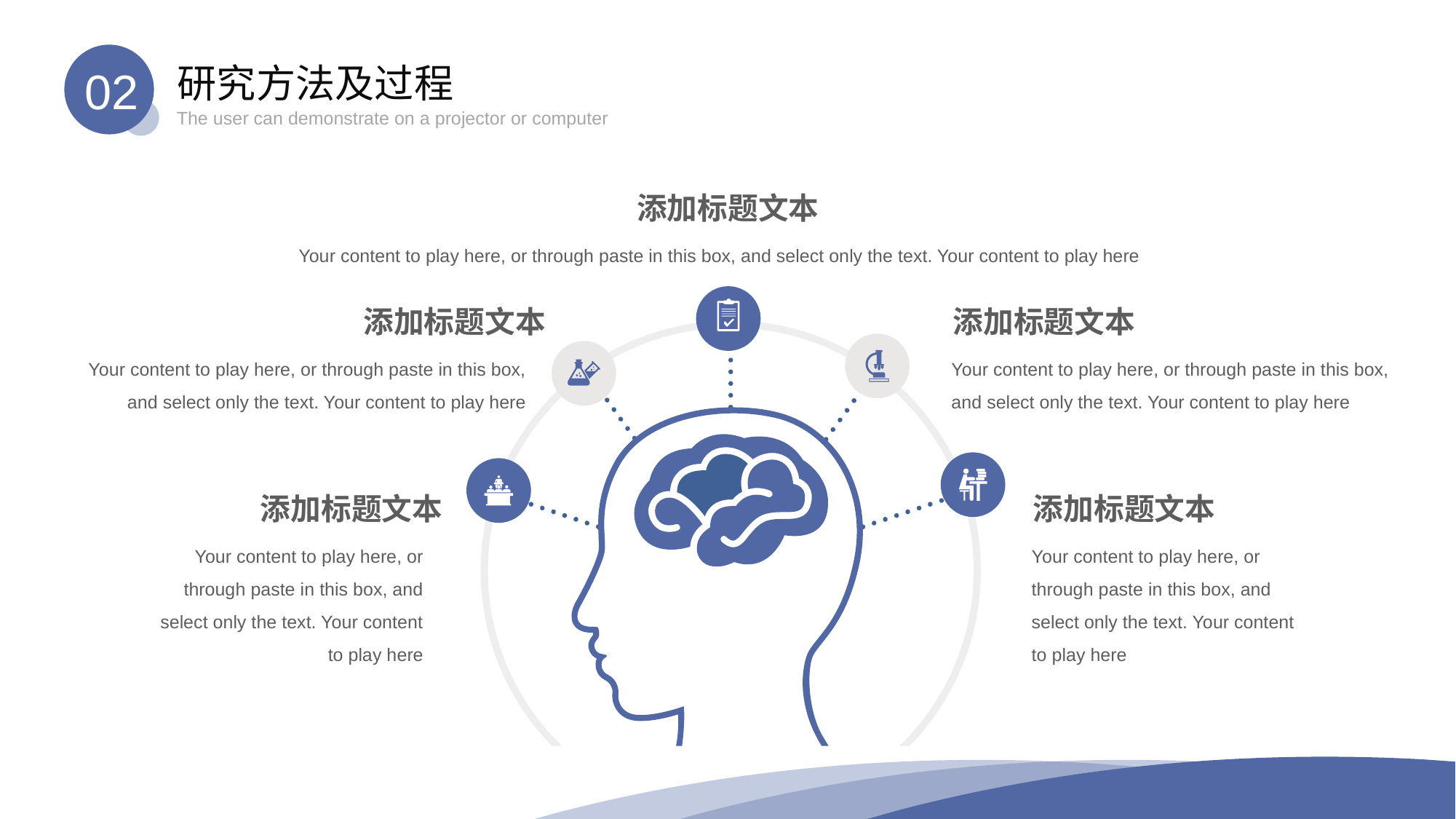

02
研究方法及过程
The user can demonstrate on a projector or computer
添加标题文本
Your content to play here, or through paste in this box, and select only the text. Your content to play here

添加标题文本
Your content to play here, or through paste in this box, and select only the text. Your content to play here
添加标题文本
Your content to play here, or through paste in this box, and select only the text. Your content to play here

添加标题文本
Your content to play here, or through paste in this box, and select only the text. Your content to play here
添加标题文本
Your content to play here, or through paste in this box, and select only the text. Your content to play here